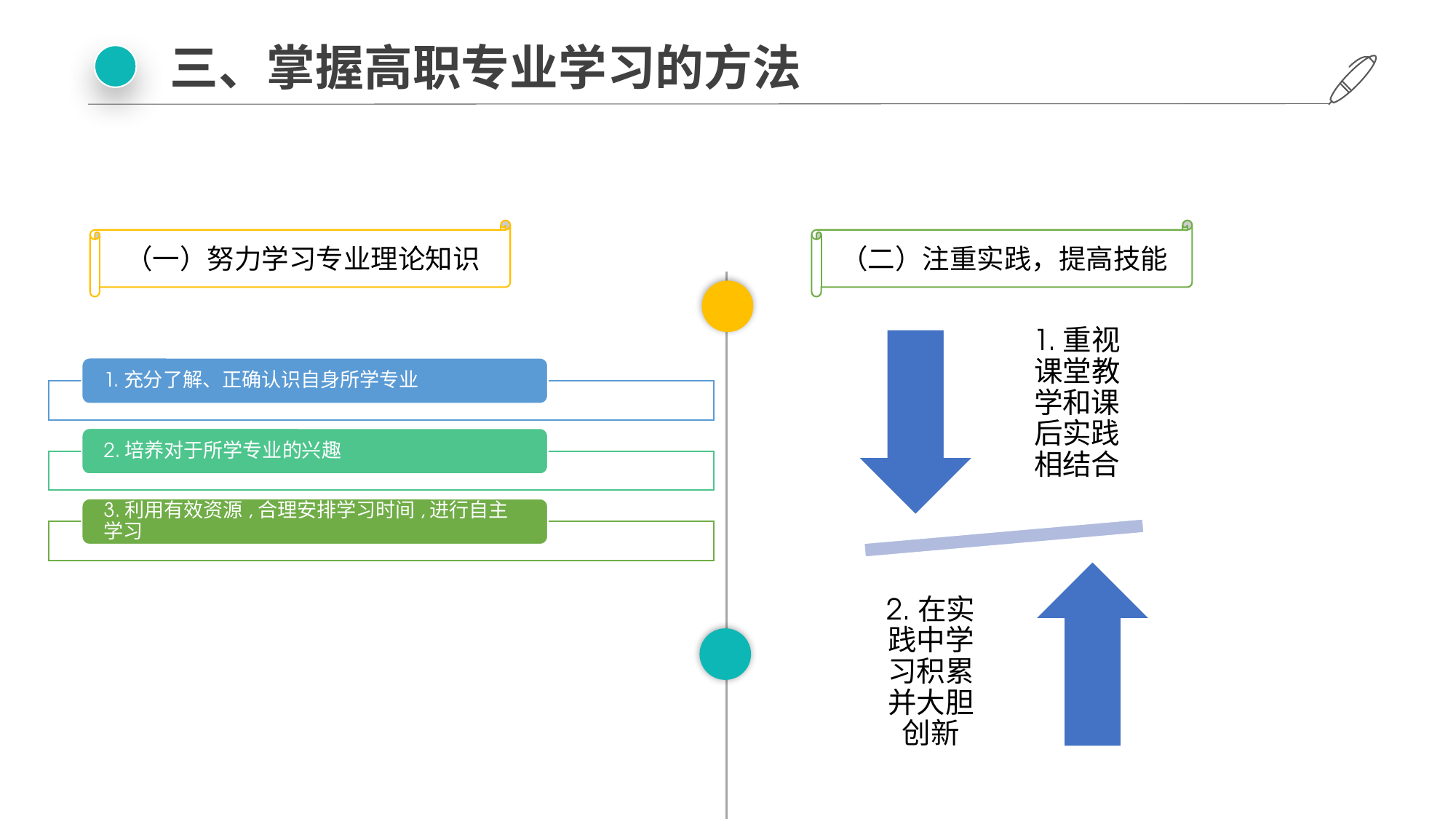

三、掌握高职专业学习的方法

（一）努力学习专业理论知识
（二）注重实践，提高技能

1.充分了解、正确认识自身所学专业
2.培养对于所学专业的兴趣
3.利用有效资源,合理安排学习时间,进行自主学习
1.重视课堂教学和课后实践相结合
2.在实践中学习积累并大胆创新